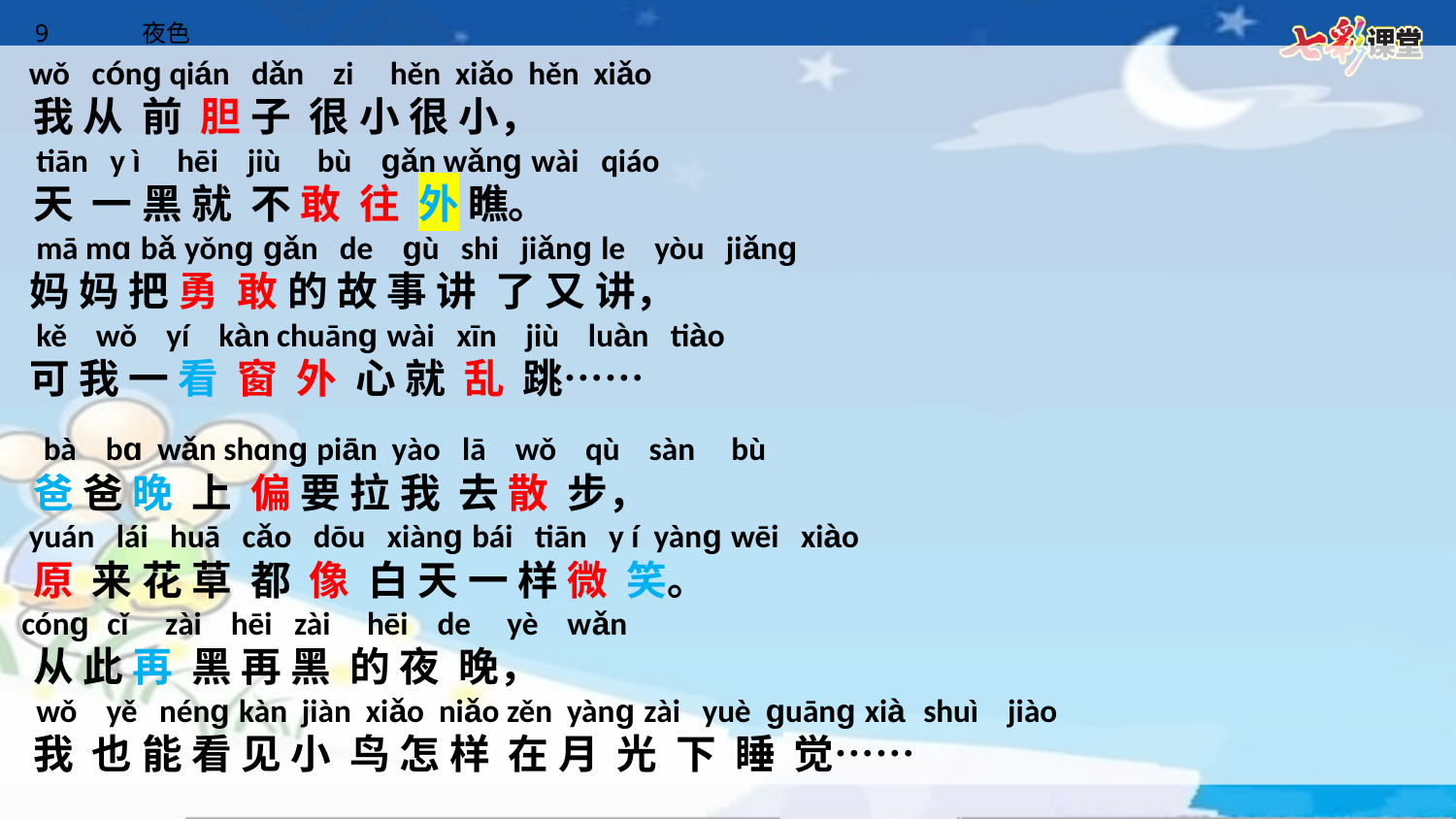

wǒ   cóng qián   dǎn    zi     hěn  xiǎo  hěn  xiǎo
 我 从  前  胆 子  很 小 很 小，
   tiān   y ì     hēi    jiù     bù    gǎn wǎng wài   qiáo
 天  一 黑 就  不 敢  往  外 瞧。
   mā mɑ bǎ yǒng gǎn   de    gù   shi   jiǎng le    yòu   jiǎng
 妈 妈 把 勇  敢 的 故 事 讲  了 又 讲，
   kě    wǒ    yí    kàn chuāng wài   xīn    jiù    luàn   tiào
 可 我 一 看  窗  外  心 就  乱  跳……

    bà    bɑ  wǎn shɑng piān  yào   lā    wǒ    qù    sàn     bù
 爸 爸 晚  上  偏 要 拉 我  去 散  步，
  yuán   lái   huā   cǎo   dōu   xiàng bái   tiān   y í  yàng wēi   xiào
 原  来 花 草  都  像  白 天 一 样 微  笑。
 cóng  cǐ     zài    hēi   zài     hēi    de     yè    wǎn
 从 此 再  黑 再 黑  的 夜  晚，
   wǒ    yě   néng kàn  jiàn  xiǎo  niǎo zěn  yàng zài   yuè  guāng xià  shuì    jiào
 我  也 能 看 见 小  鸟 怎 样  在 月  光  下  睡  觉……